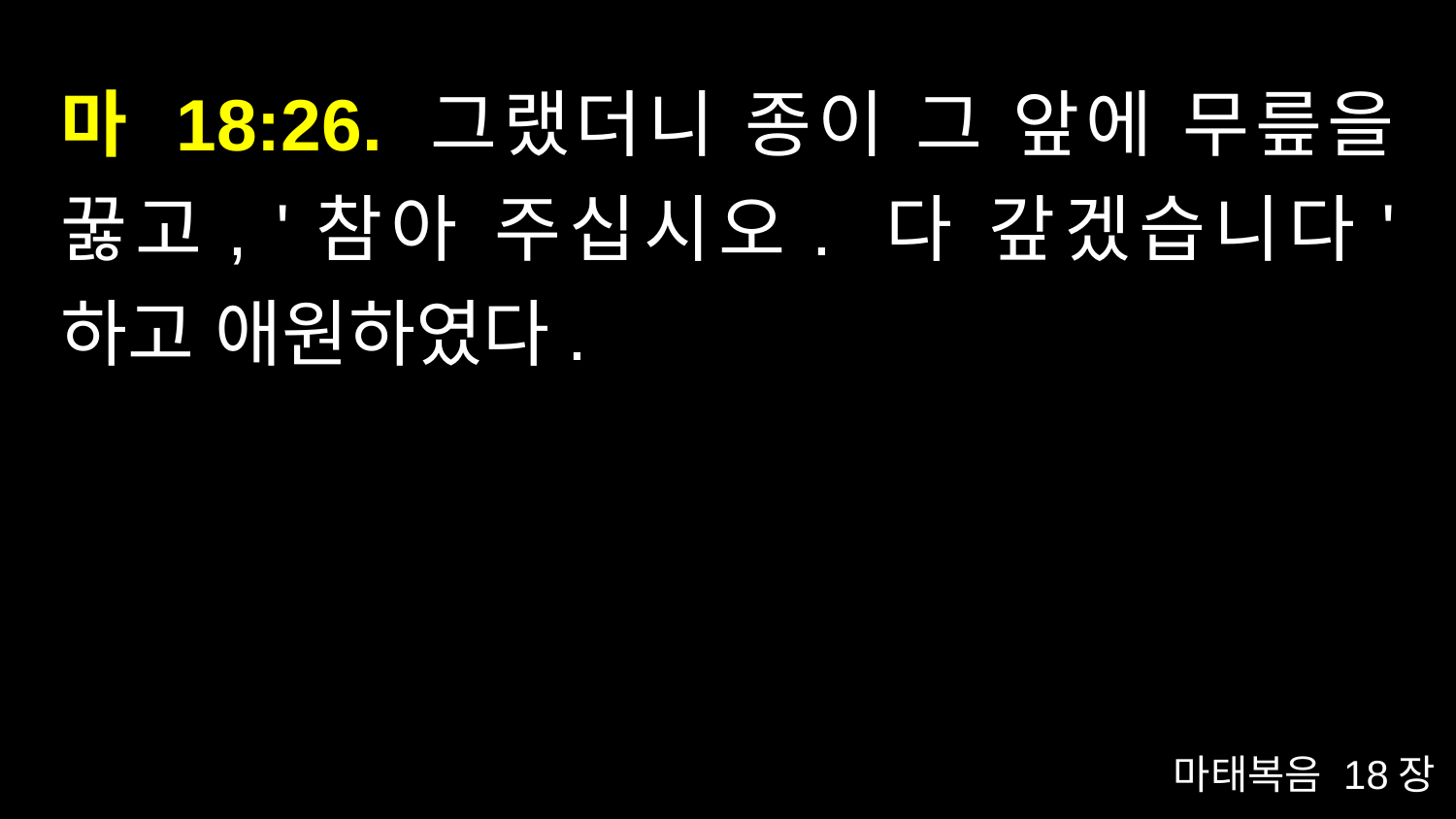

# 마 18:26. 그랬더니 종이 그 앞에 무릎을 꿇고, '참아 주십시오. 다 갚겠습니다' 하고 애원하였다.
마태복음 18장